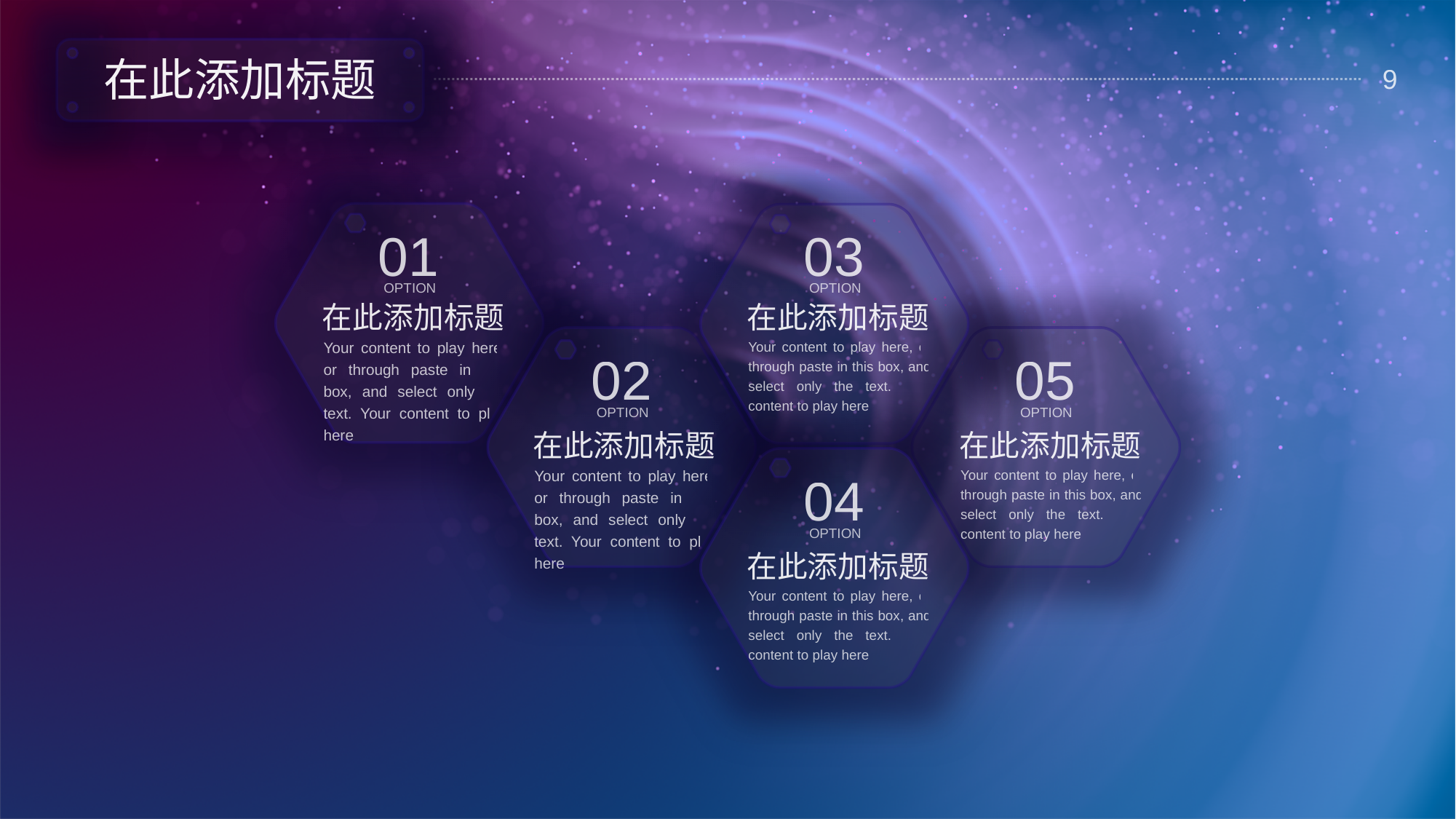

在此添加标题

01
OPTION
03
OPTION
在此添加标题
Your content to play here, or through paste in this box, and select only the text. Your content to play here
在此添加标题
Your content to play here, or through paste in this box, and select only the text. Your content to play here

02
OPTION
05
OPTION
在此添加标题
Your content to play here, or through paste in this box, and select only the text. Your content to play here
在此添加标题
Your content to play here, or through paste in this box, and select only the text. Your content to play here

04
OPTION
在此添加标题
Your content to play here, or through paste in this box, and select only the text. Your content to play here